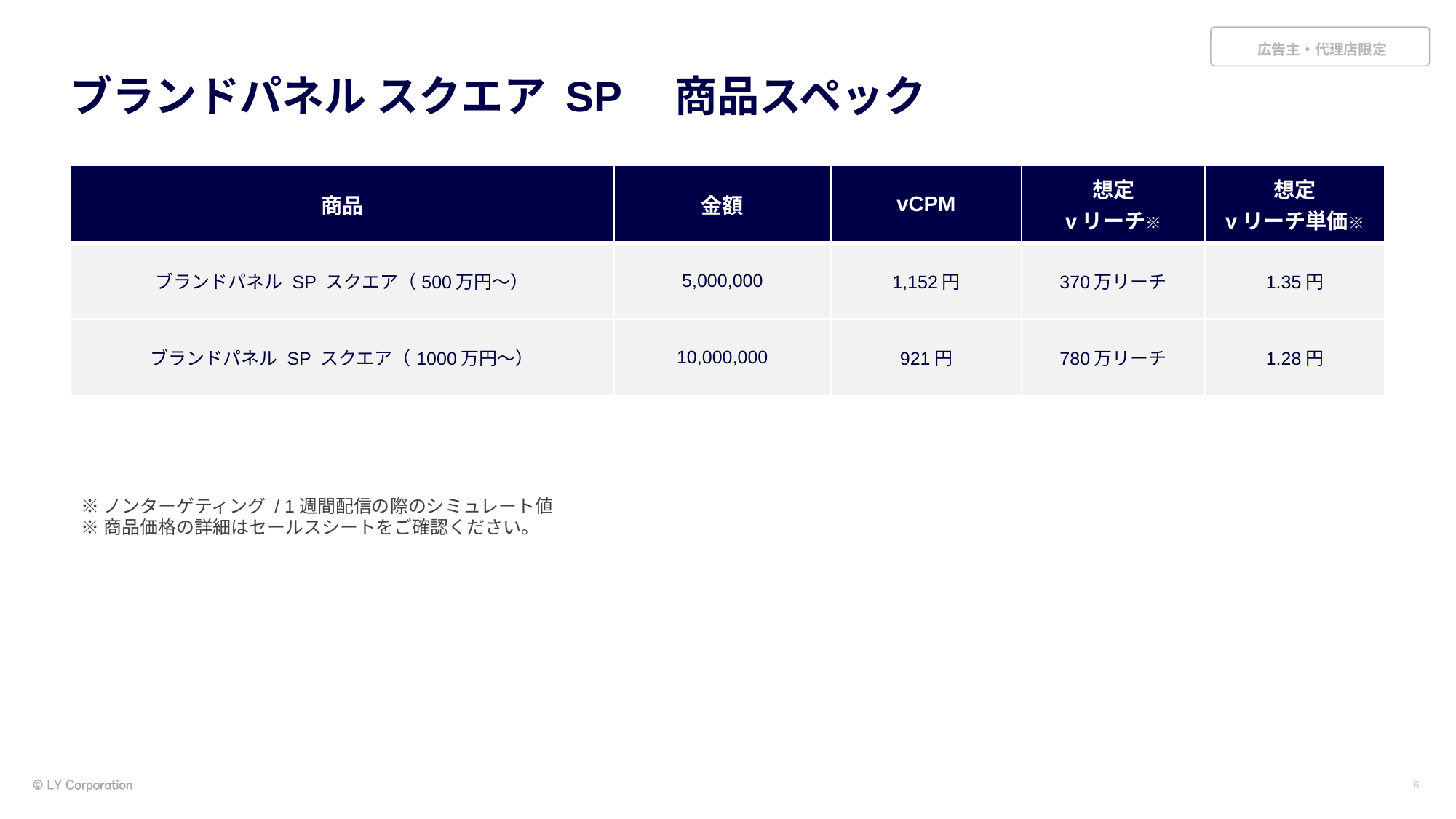

# ブランドパネル スクエア SP　商品スペック
| 商品 | 金額 | vCPM | 想定 vリーチ※ | 想定 vリーチ単価※ |
| --- | --- | --- | --- | --- |
| ブランドパネル SP スクエア（500万円～） | 5,000,000 | 1,152円 | 370万リーチ | 1.35円 |
| ブランドパネル SP スクエア（1000万円～） | 10,000,000 | 921円 | 780万リーチ | 1.28円 |
※ノンターゲティング / 1週間配信の際のシミュレート値
※商品価格の詳細はセールスシートをご確認ください。